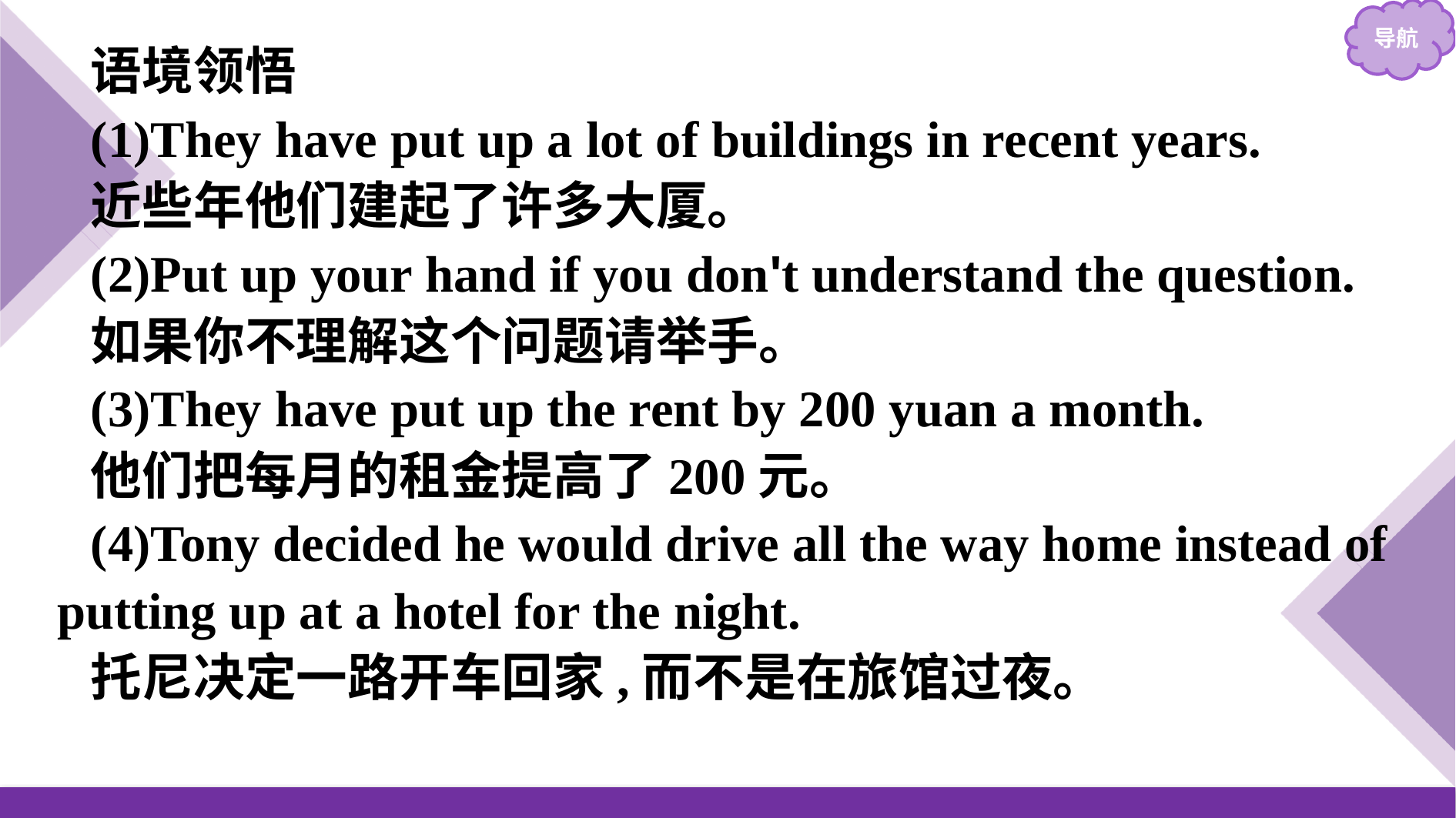

语境领悟
(1)They have put up a lot of buildings in recent years.
近些年他们建起了许多大厦。
(2)Put up your hand if you don't understand the question.
如果你不理解这个问题请举手。
(3)They have put up the rent by 200 yuan a month.
他们把每月的租金提高了200元。
(4)Tony decided he would drive all the way home instead of putting up at a hotel for the night.
托尼决定一路开车回家,而不是在旅馆过夜。